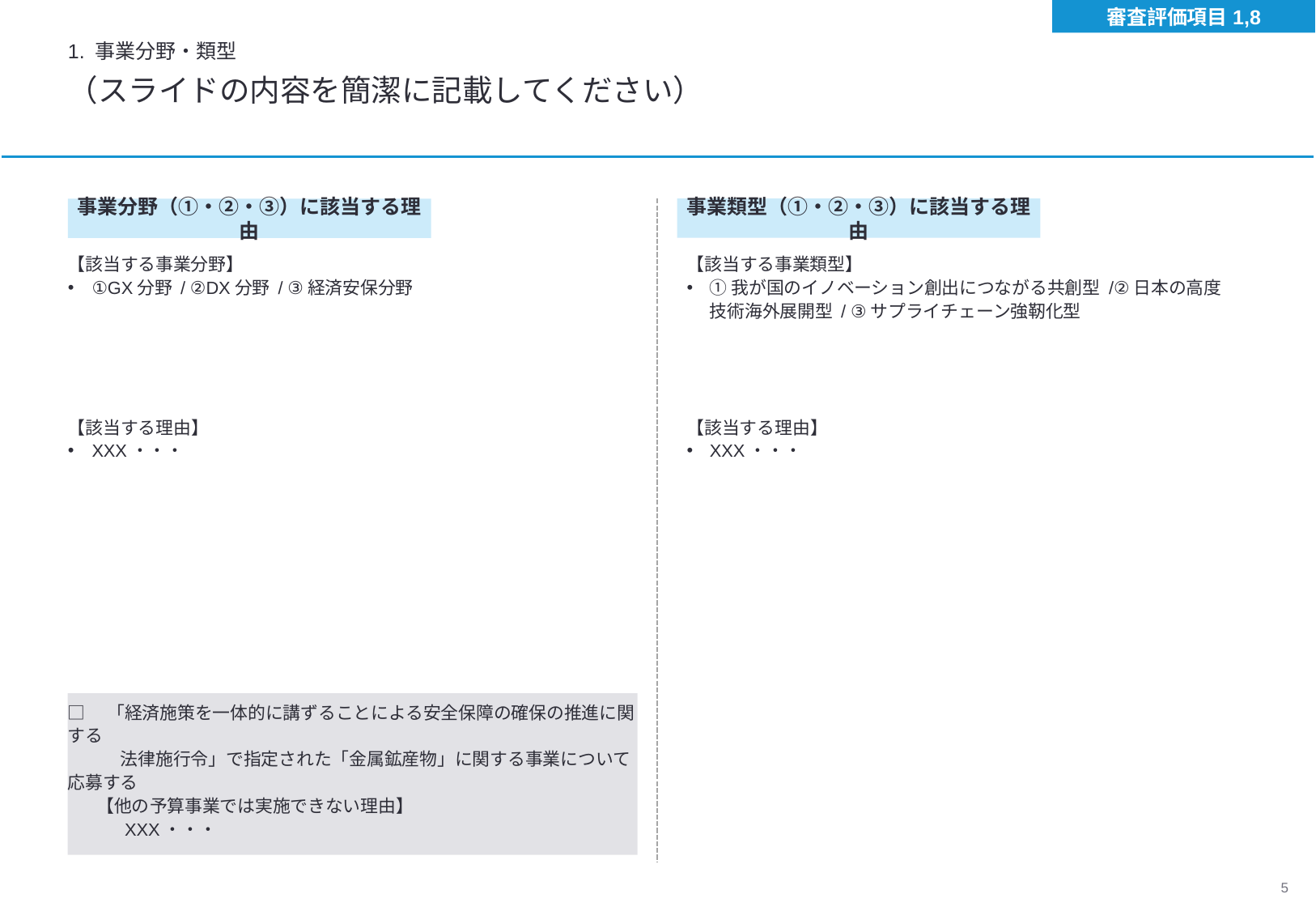

審査評価項目1,8
1. 事業分野・類型
（スライドの内容を簡潔に記載してください）
事業類型（①・②・③）に該当する理由
事業分野（①・②・③）に該当する理由
【該当する事業類型】
①我が国のイノベーション創出につながる共創型 /②日本の高度技術海外展開型 / ③サプライチェーン強靭化型

【該当する理由】
XXX・・・

【該当する事業分野】
①GX分野 / ②DX分野 / ③経済安保分野

【該当する理由】
XXX・・・
□　「経済施策を一体的に講ずることによる安全保障の確保の推進に関する
　　　法律施行令」で指定された「金属鉱産物」に関する事業について応募する
　   【他の予算事業では実施できない理由】
　　　XXX・・・